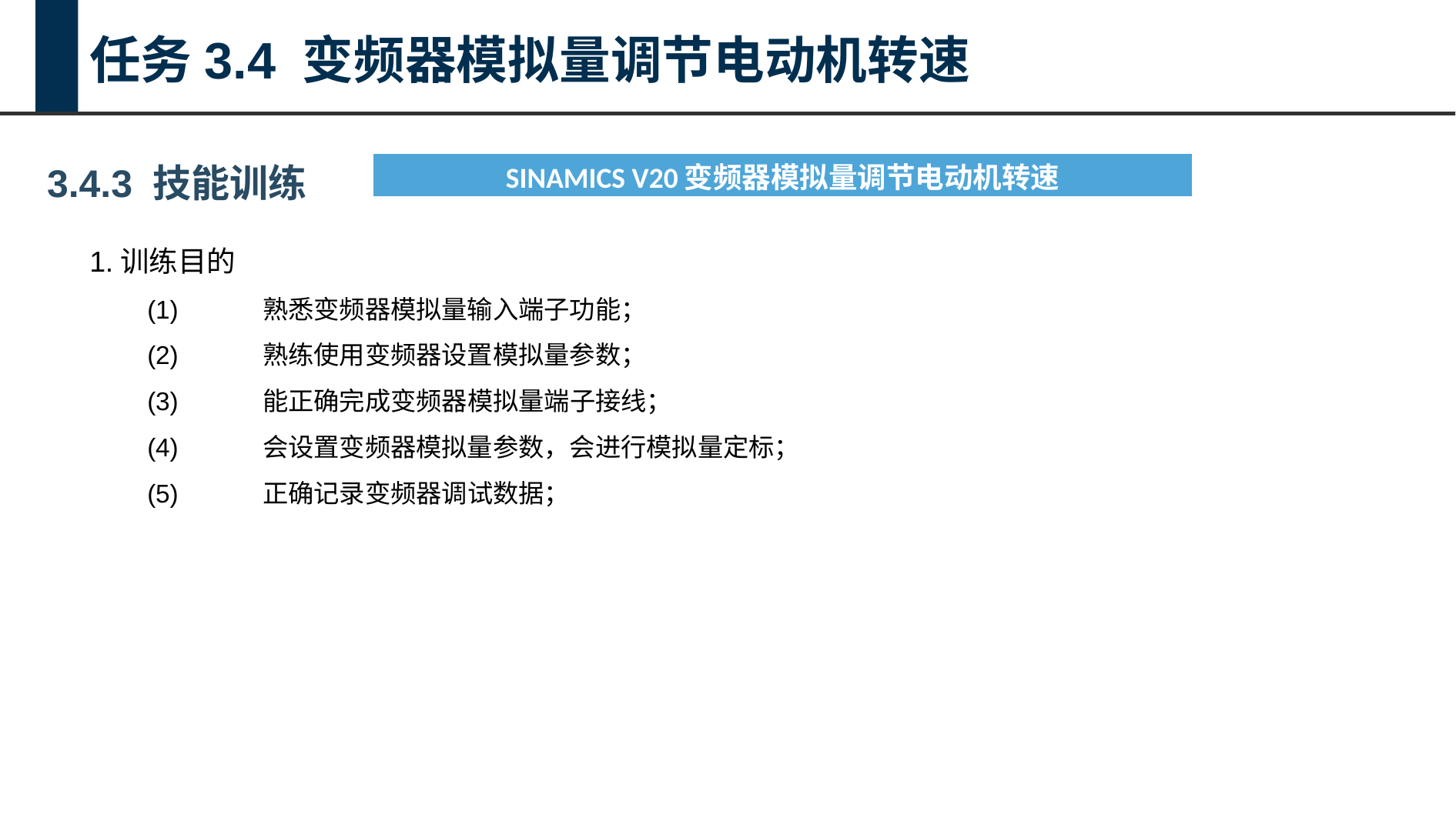

任务3.4 变频器模拟量调节电动机转速
3.4.3 技能训练
| SINAMICS V20变频器模拟量调节电动机转速 |
| --- |
1.训练目的
(1)	熟悉变频器模拟量输入端子功能；
(2)	熟练使用变频器设置模拟量参数；
(3)	能正确完成变频器模拟量端子接线；
(4)	会设置变频器模拟量参数，会进行模拟量定标；
(5)	正确记录变频器调试数据；